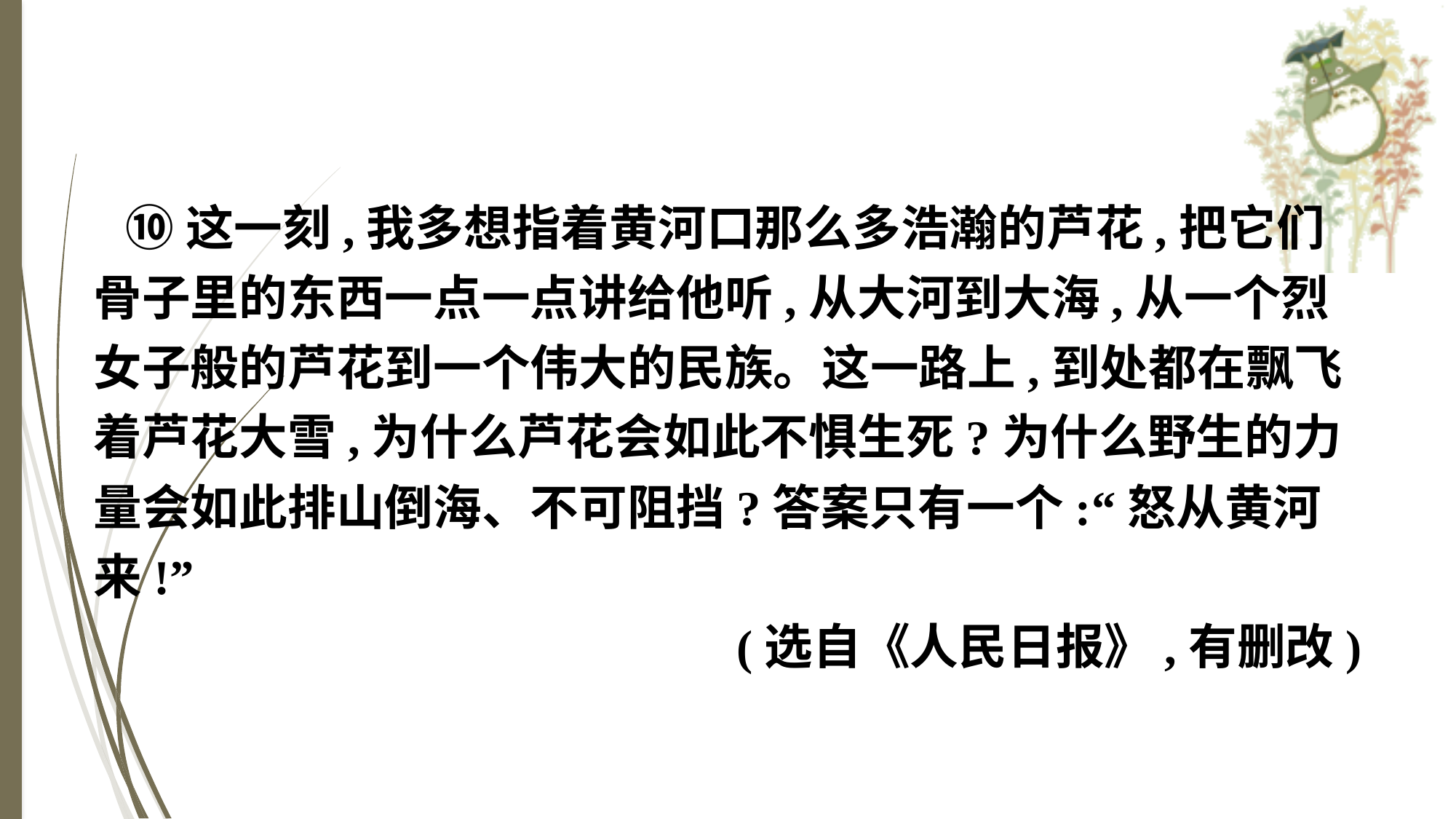

⑩这一刻,我多想指着黄河口那么多浩瀚的芦花,把它们骨子里的东西一点一点讲给他听,从大河到大海,从一个烈女子般的芦花到一个伟大的民族。这一路上,到处都在飘飞着芦花大雪,为什么芦花会如此不惧生死?为什么野生的力量会如此排山倒海、不可阻挡?答案只有一个:“怒从黄河来!”
(选自《人民日报》,有删改)